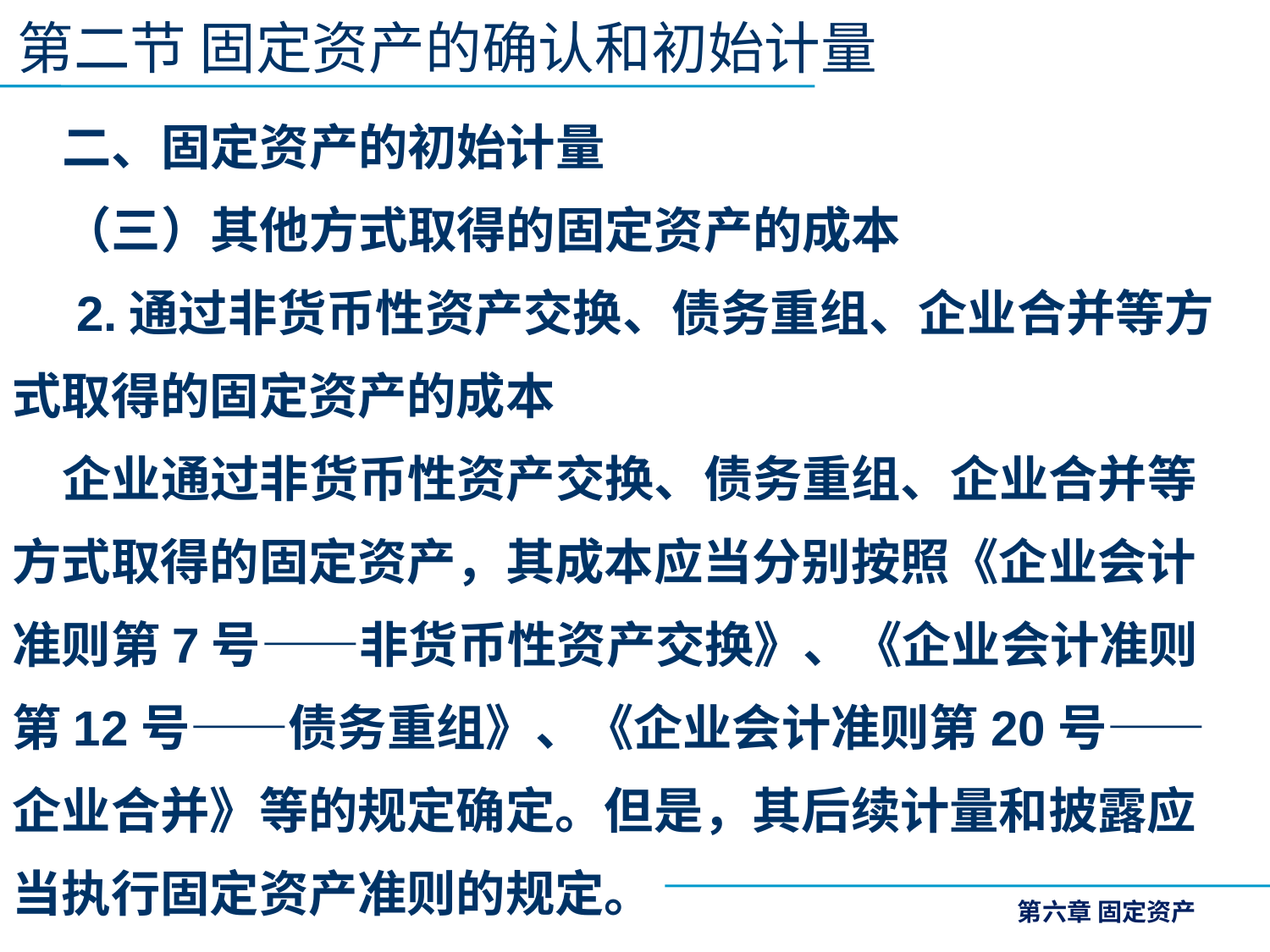

第二节 固定资产的确认和初始计量
二、固定资产的初始计量
（三）其他方式取得的固定资产的成本
 2.通过非货币性资产交换、债务重组、企业合并等方式取得的固定资产的成本
企业通过非货币性资产交换、债务重组、企业合并等方式取得的固定资产，其成本应当分别按照《企业会计准则第7号——非货币性资产交换》、《企业会计准则第12号——债务重组》、《企业会计准则第20号——企业合并》等的规定确定。但是，其后续计量和披露应当执行固定资产准则的规定。